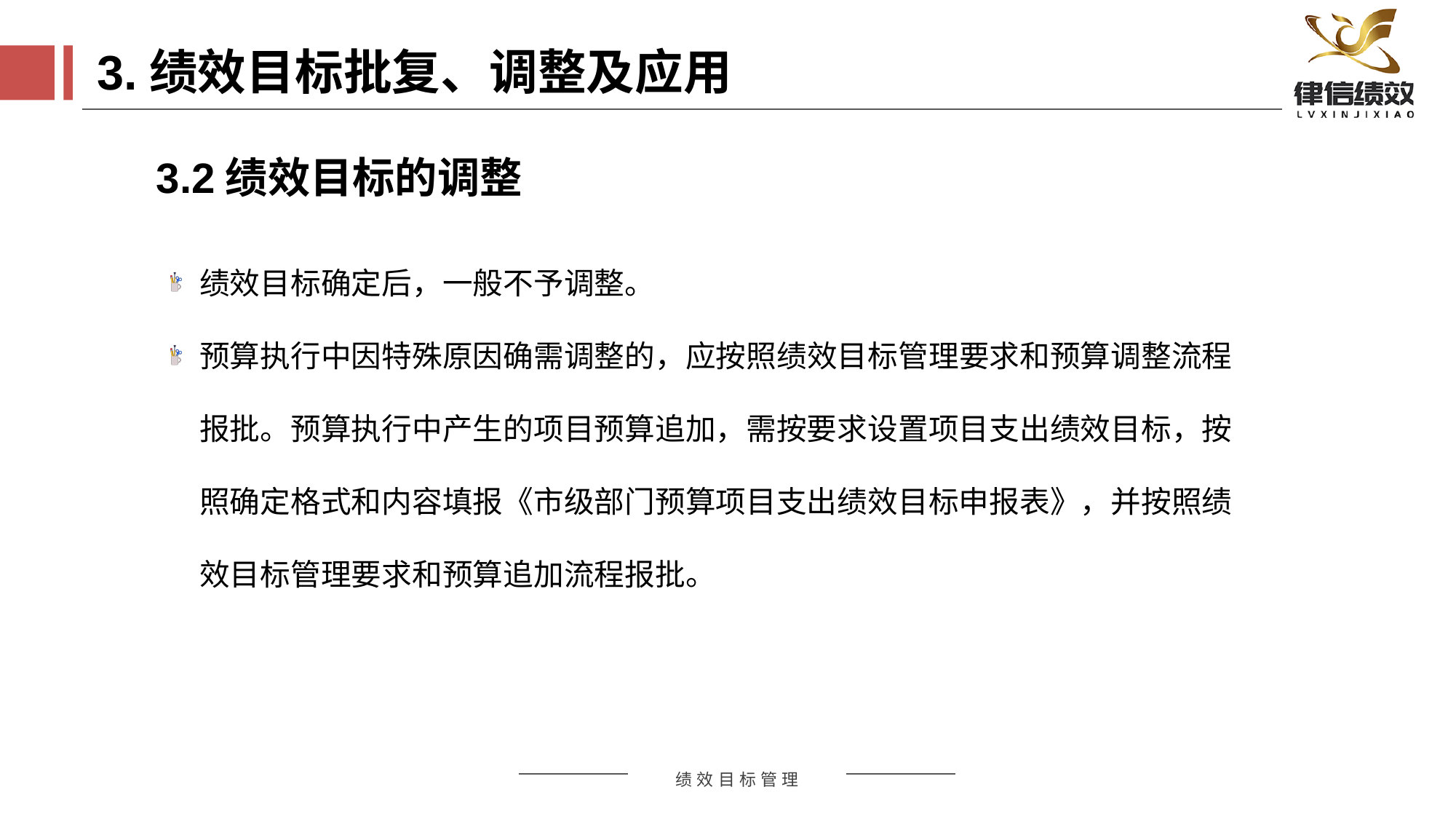

3.绩效目标批复、调整及应用
3.2绩效目标的调整
绩效目标确定后，一般不予调整。
预算执行中因特殊原因确需调整的，应按照绩效目标管理要求和预算调整流程报批。预算执行中产生的项目预算追加，需按要求设置项目支出绩效目标，按照确定格式和内容填报《市级部门预算项目支出绩效目标申报表》，并按照绩效目标管理要求和预算追加流程报批。